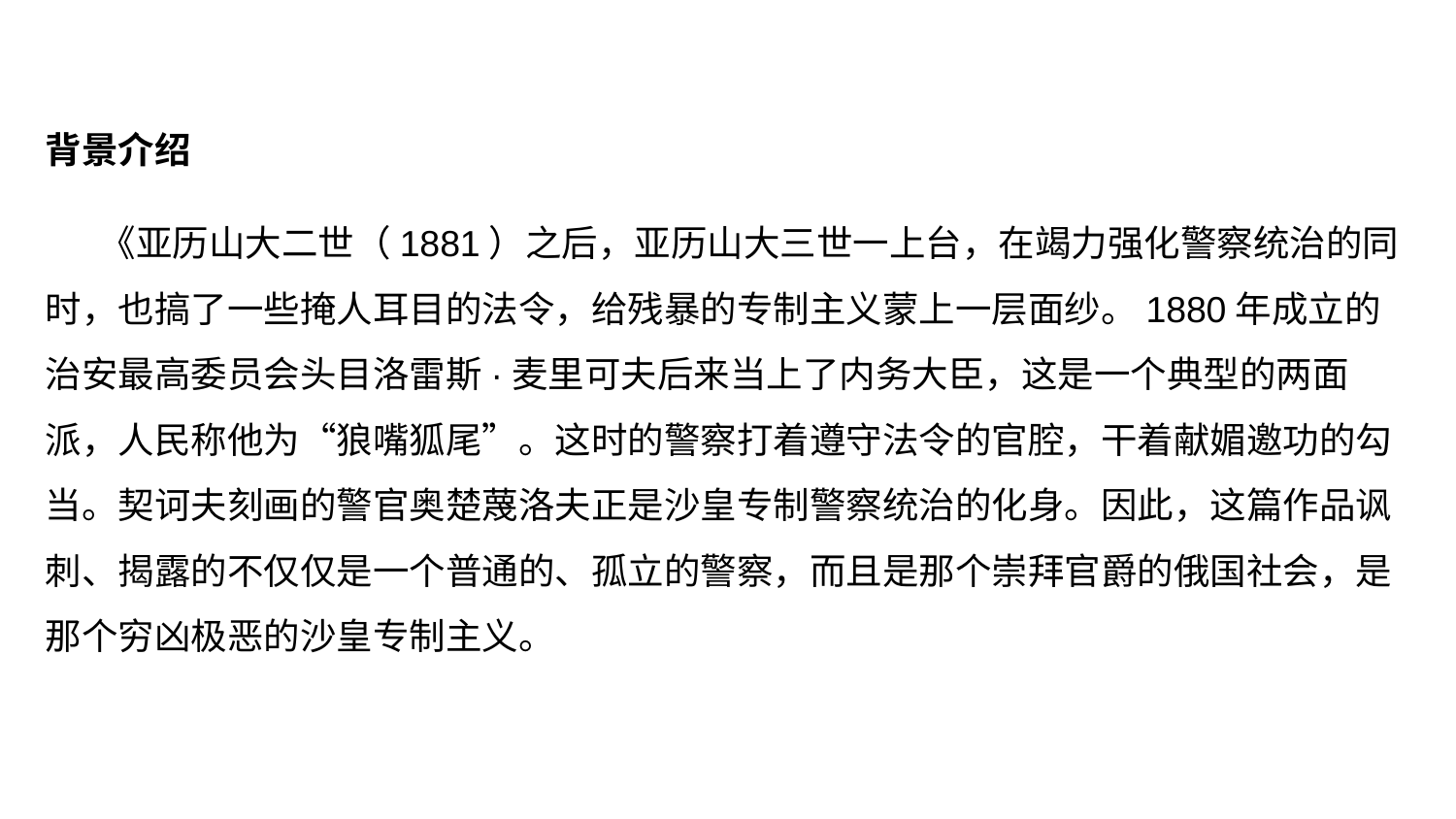

背景介绍
《亚历山大二世（1881）之后，亚历山大三世一上台，在竭力强化警察统治的同时，也搞了一些掩人耳目的法令，给残暴的专制主义蒙上一层面纱。1880年成立的治安最高委员会头目洛雷斯·麦里可夫后来当上了内务大臣，这是一个典型的两面派，人民称他为“狼嘴狐尾”。这时的警察打着遵守法令的官腔，干着献媚邀功的勾当。契诃夫刻画的警官奥楚蔑洛夫正是沙皇专制警察统治的化身。因此，这篇作品讽刺、揭露的不仅仅是一个普通的、孤立的警察，而且是那个崇拜官爵的俄国社会，是那个穷凶极恶的沙皇专制主义。